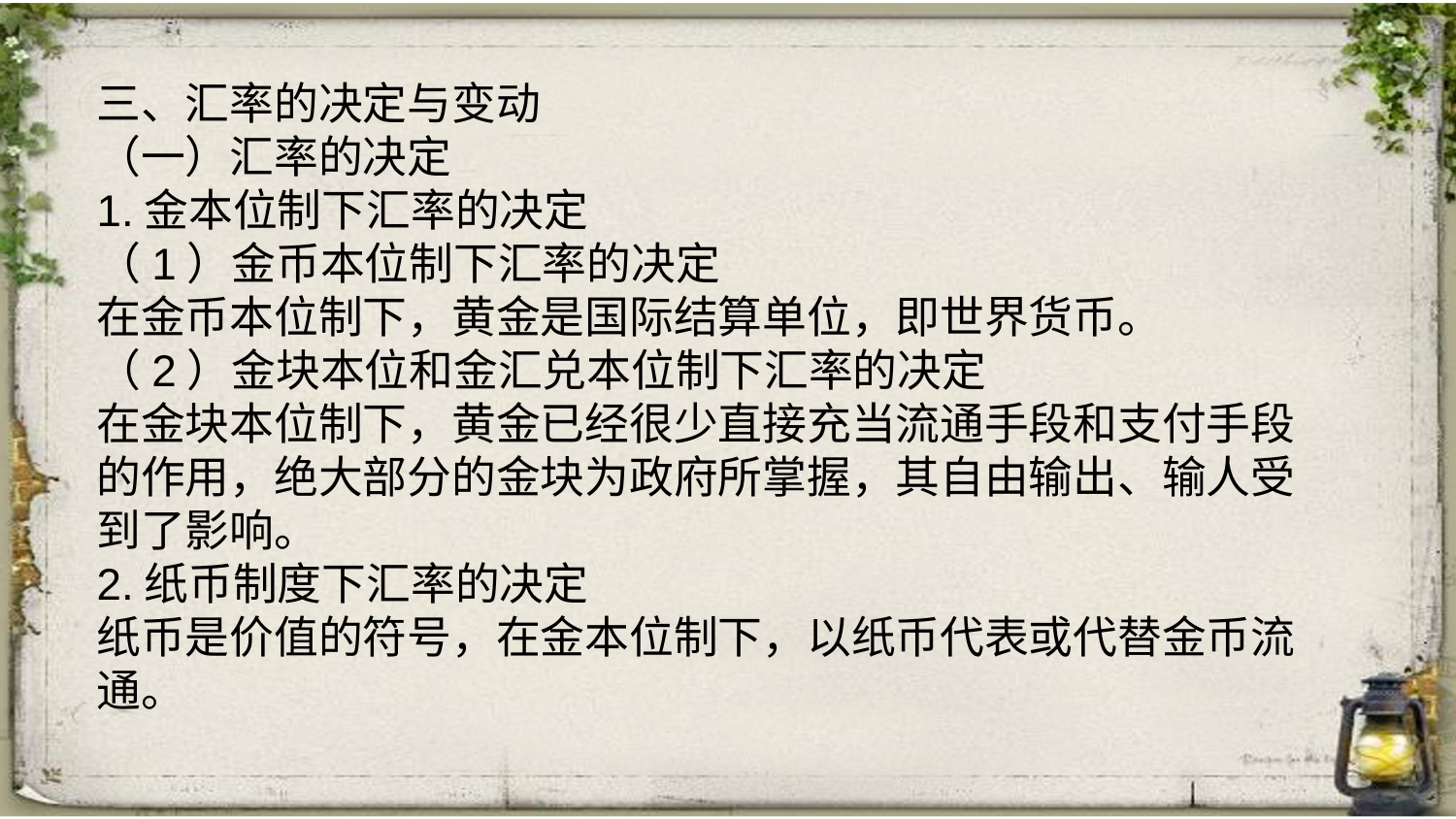

三、汇率的决定与变动
（一）汇率的决定
1.金本位制下汇率的决定
（1）金币本位制下汇率的决定
在金币本位制下，黄金是国际结算单位，即世界货币。
（2）金块本位和金汇兑本位制下汇率的决定
在金块本位制下，黄金已经很少直接充当流通手段和支付手段的作用，绝大部分的金块为政府所掌握，其自由输出、输人受到了影响。
2.纸币制度下汇率的决定
纸币是价值的符号，在金本位制下，以纸币代表或代替金币流通。